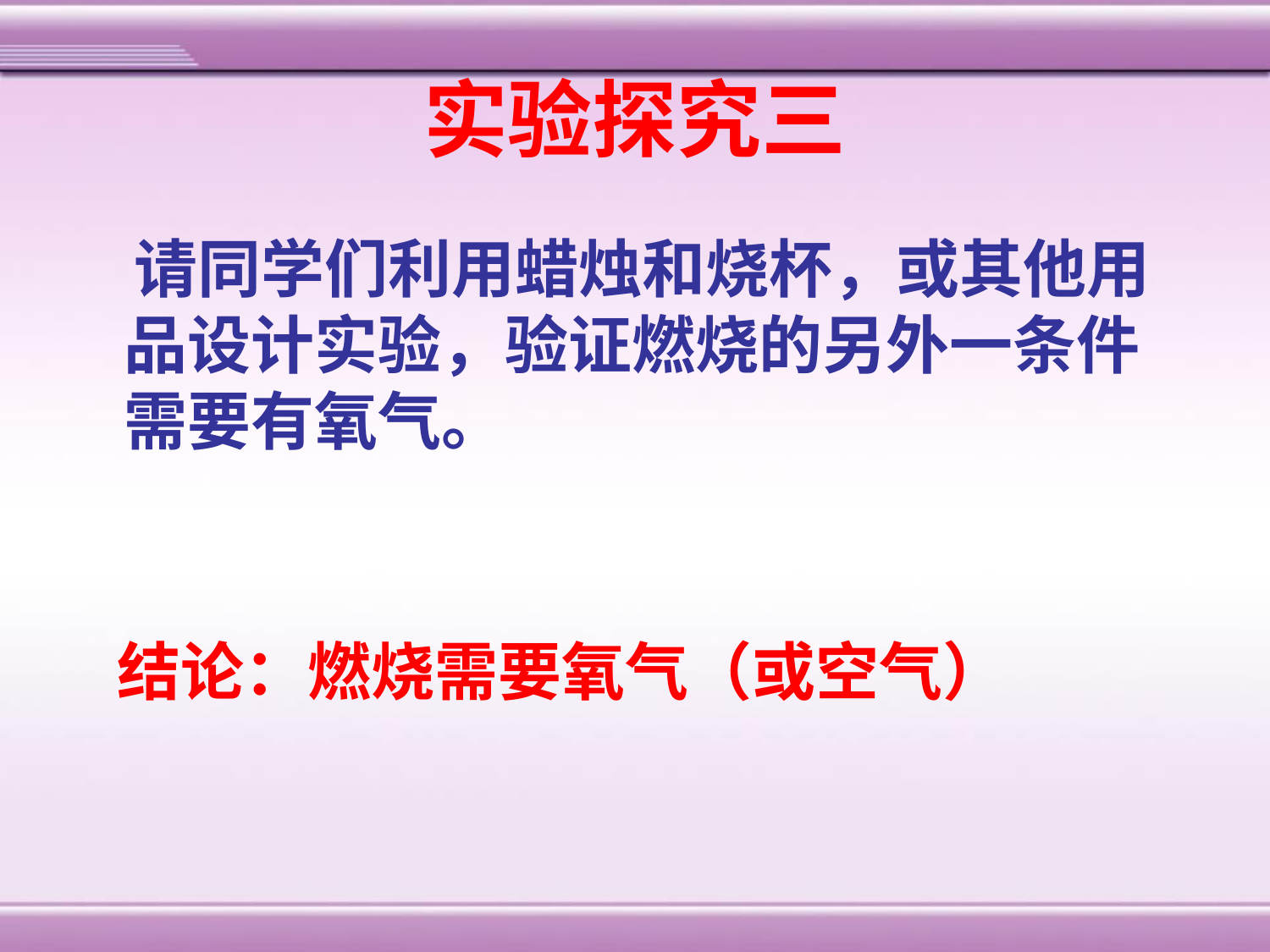

# 实验探究三
   请同学们利用蜡烛和烧杯，或其他用品设计实验，验证燃烧的另外一条件需要有氧气。
结论：燃烧需要氧气（或空气）

8